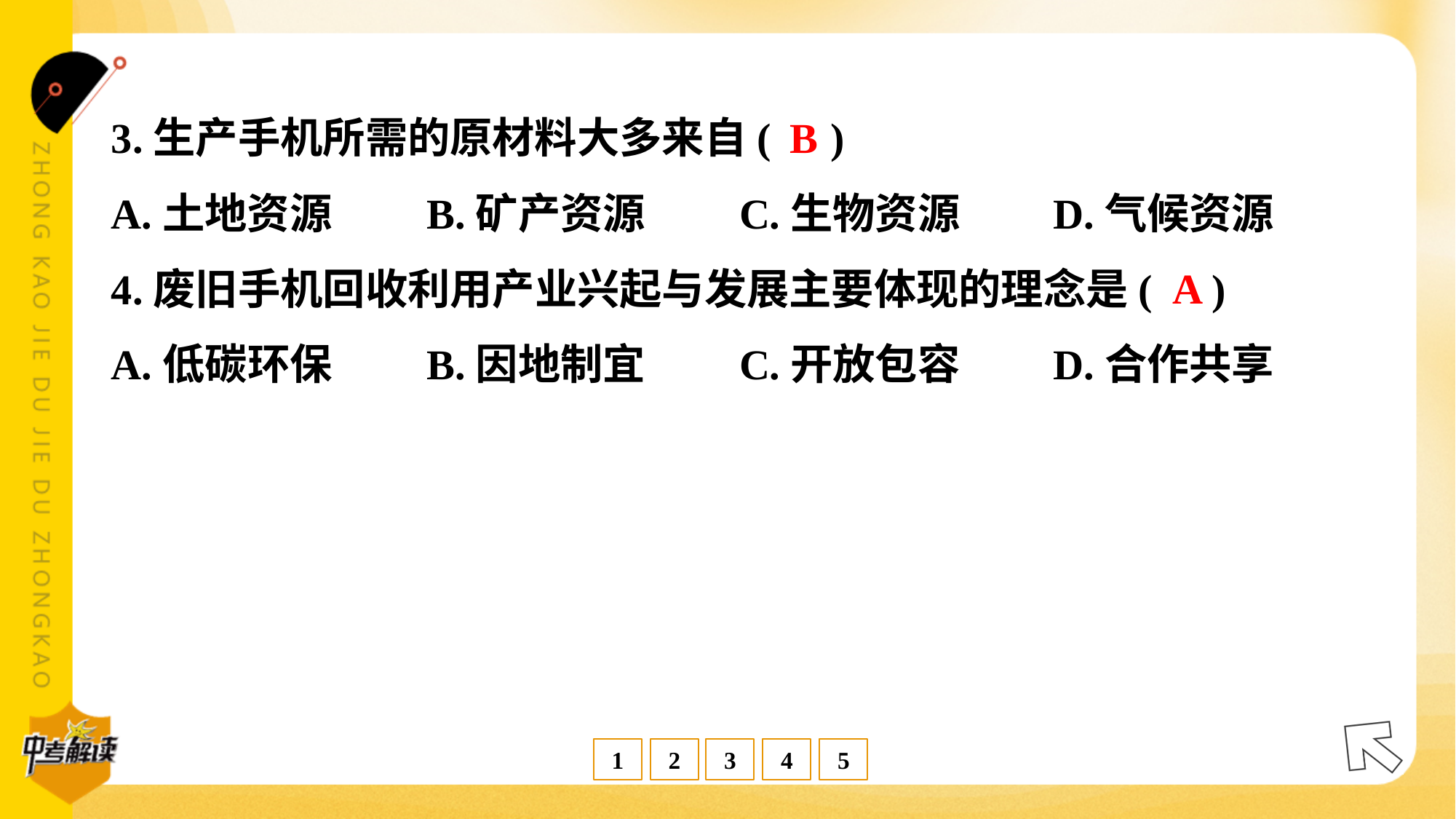

B
3.生产手机所需的原材料大多来自(     )
A.土地资源	B.矿产资源	C.生物资源	D.气候资源
A
4.废旧手机回收利用产业兴起与发展主要体现的理念是(     )
A.低碳环保	B.因地制宜	C.开放包容	D.合作共享